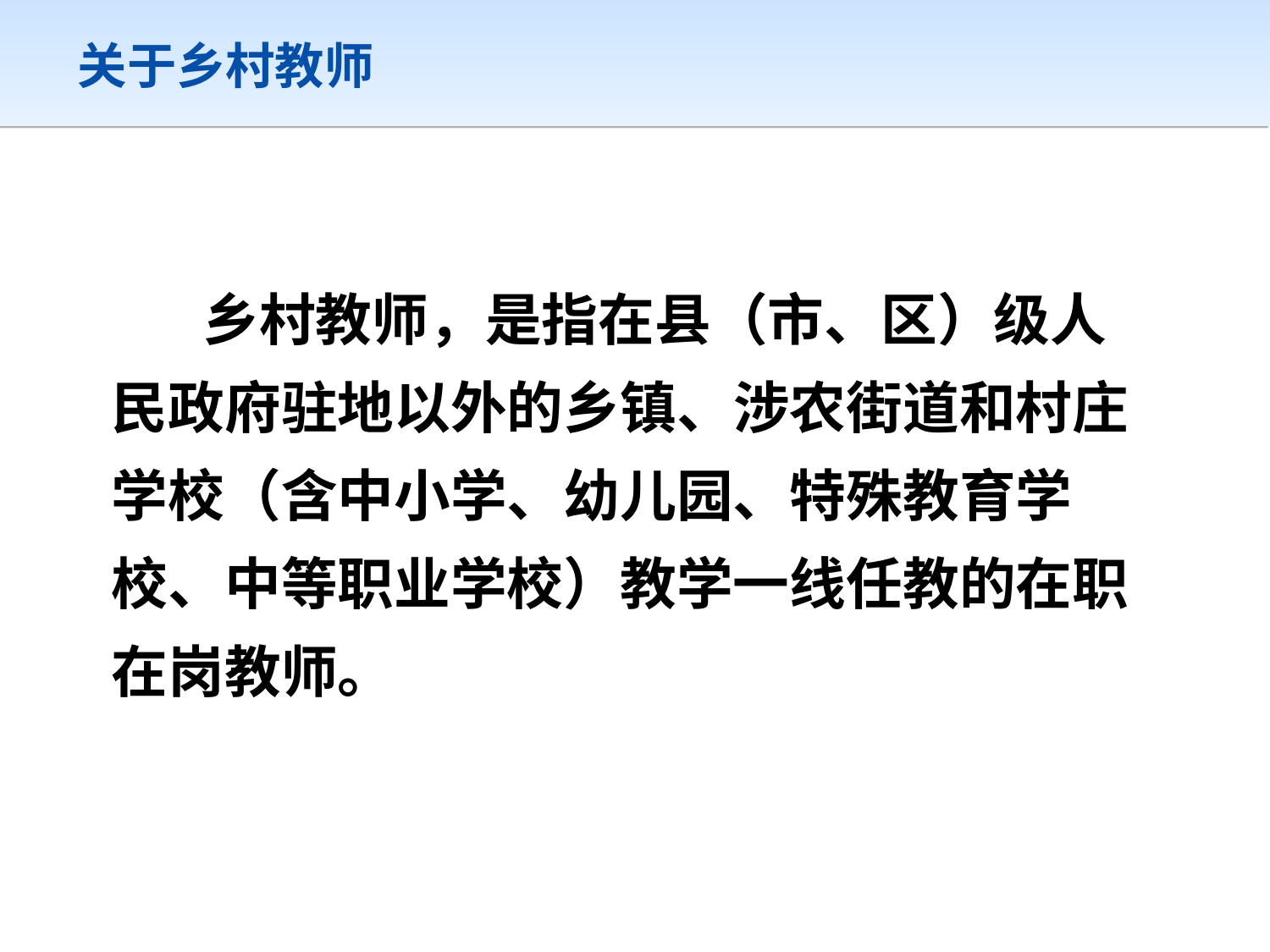

# 关于乡村教师
      乡村教师，是指在县（市、区）级人民政府驻地以外的乡镇、涉农街道和村庄学校（含中小学、幼儿园、特殊教育学校、中等职业学校）教学一线任教的在职在岗教师。